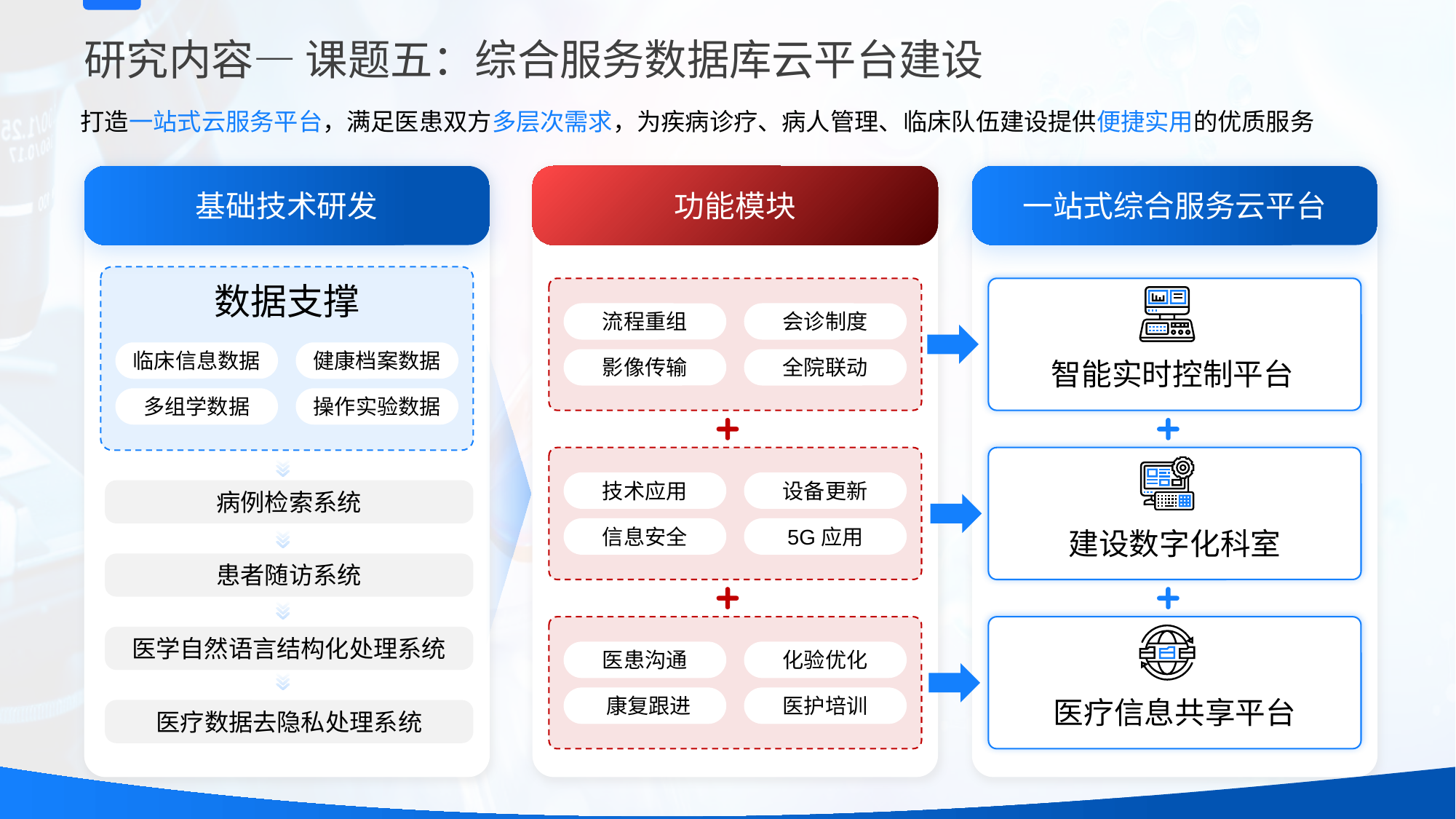

研究内容— 课题五：综合服务数据库云平台建设
打造一站式云服务平台，满足医患双方多层次需求，为疾病诊疗、病人管理、临床队伍建设提供便捷实用的优质服务

基础技术研发

功能模块

一站式综合服务云平台

数据支撑
临床信息数据
健康档案数据

多组学数据
操作实验数据

智能实时控制平台
流程重组
会诊制度

影像传输
全院联动

建设数字化科室

技术应用
设备更新

病例检索系统

信息安全
5G应用

患者随访系统

医疗信息共享平台

医学自然语言结构化处理系统
医患沟通
化验优化

康复跟进
医护培训

医疗数据去隐私处理系统